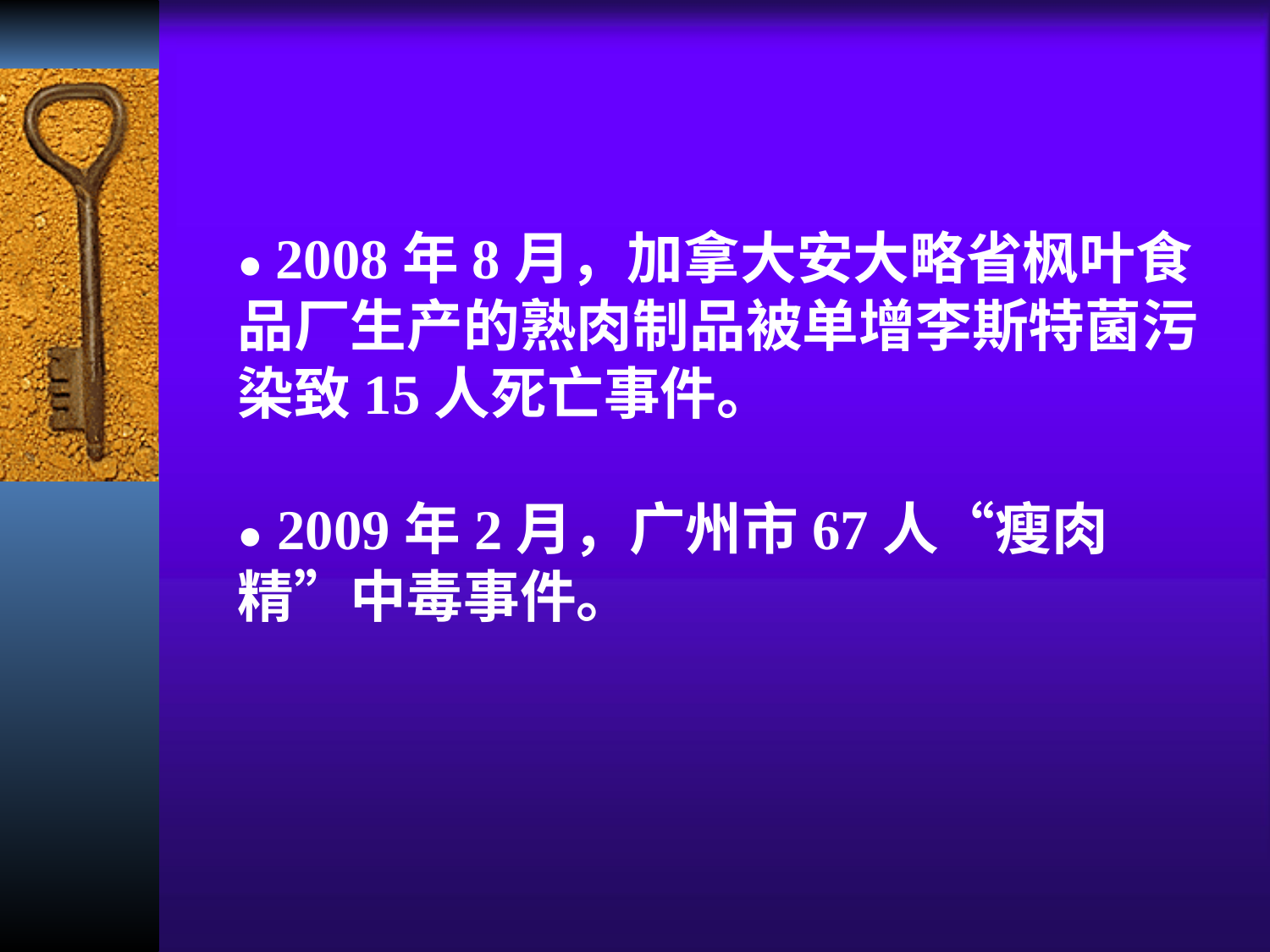

● 2008年8月，加拿大安大略省枫叶食品厂生产的熟肉制品被单增李斯特菌污染致15人死亡事件。
● 2009年2月，广州市67人“瘦肉精”中毒事件。